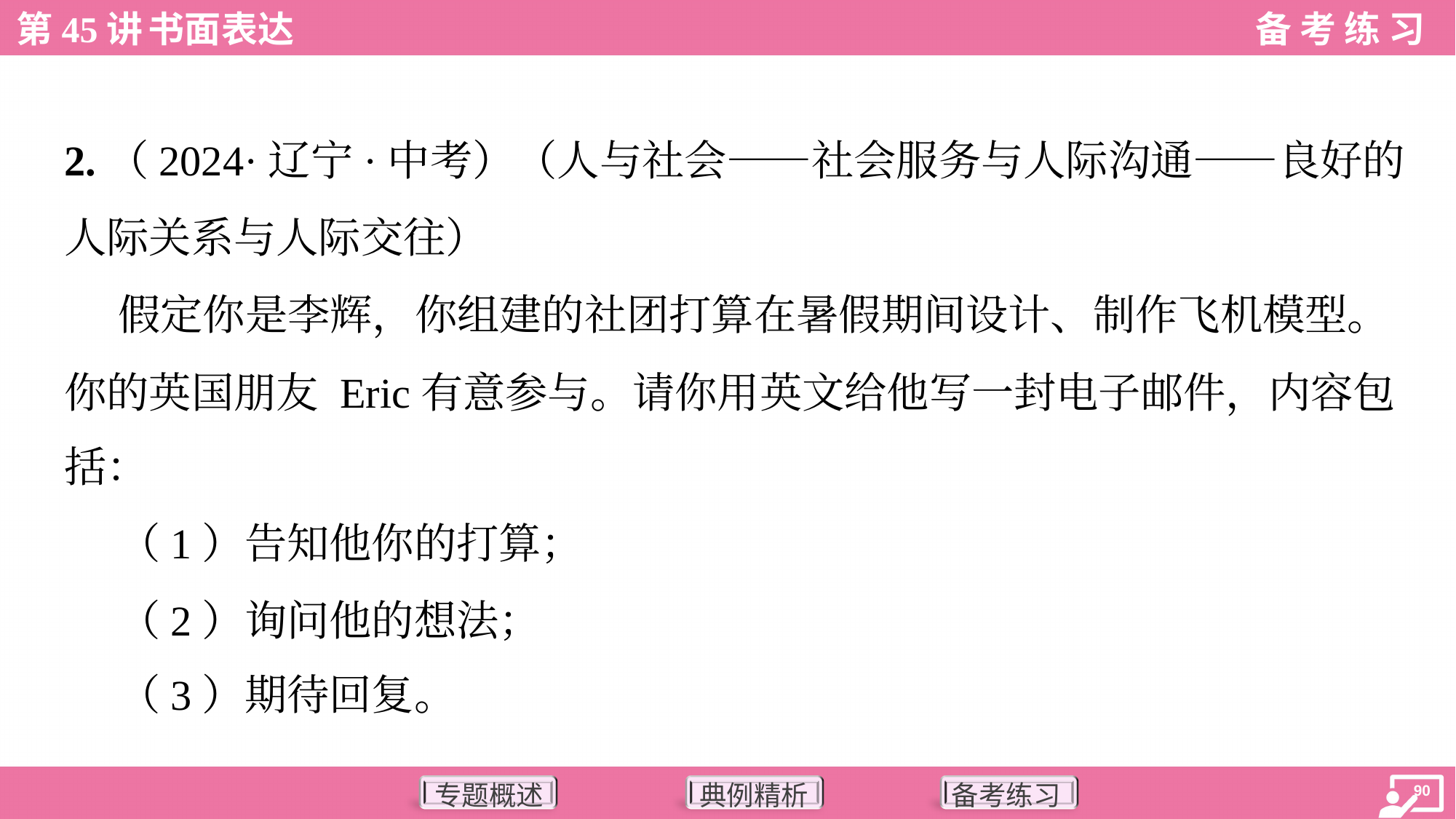

2.（2024·辽宁·中考）（人与社会——社会服务与人际沟通——良好的
人际关系与人际交往）
    假定你是李辉，你组建的社团打算在暑假期间设计、制作飞机模型。
你的英国朋友 Eric有意参与。请你用英文给他写一封电子邮件，内容包
括：
    （1）告知他你的打算；
    （2）询问他的想法；
    （3）期待回复。